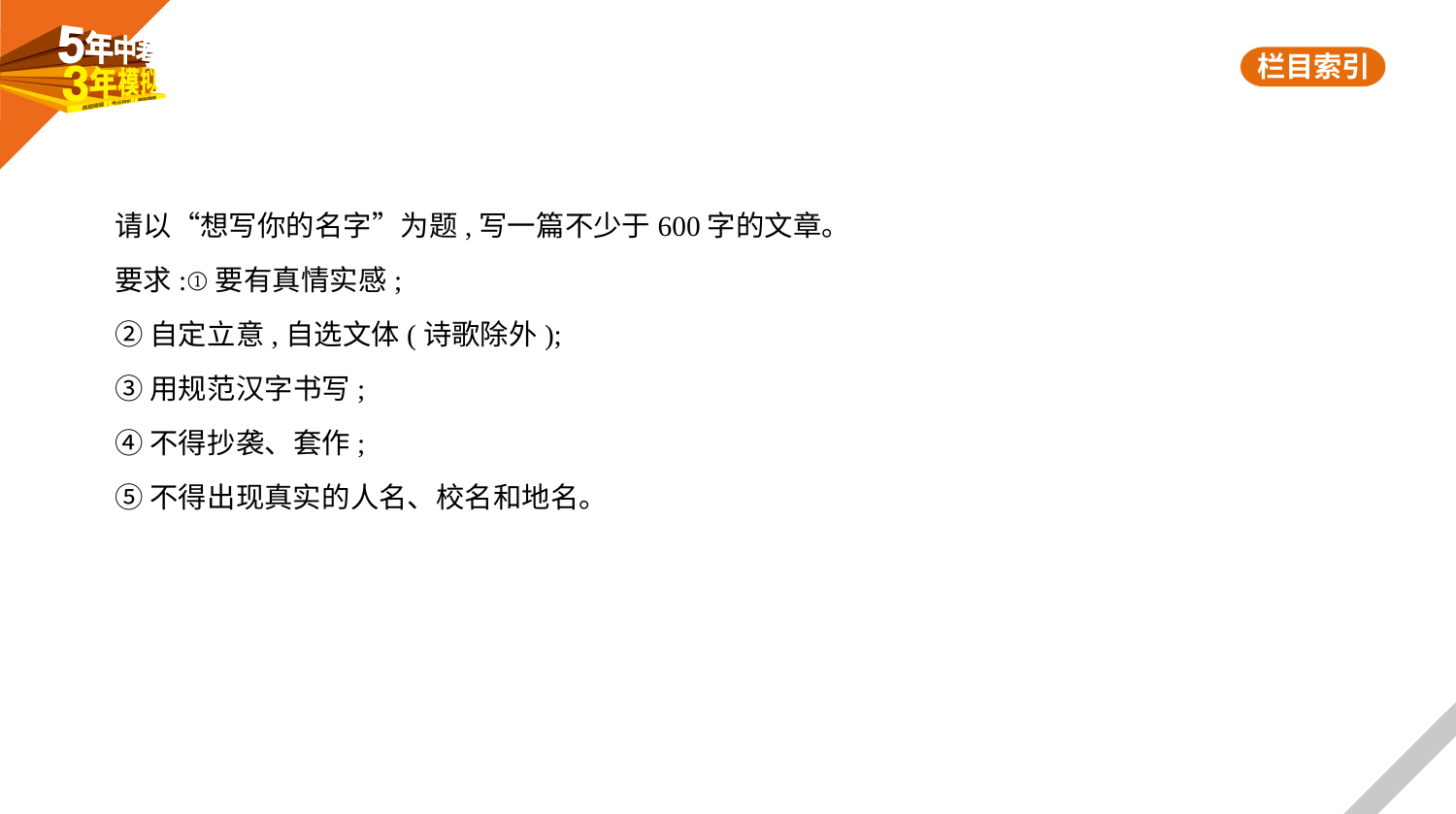

请以“想写你的名字”为题,写一篇不少于600字的文章。
要求:①要有真情实感;
②自定立意,自选文体(诗歌除外);
③用规范汉字书写;
④不得抄袭、套作;
⑤不得出现真实的人名、校名和地名。